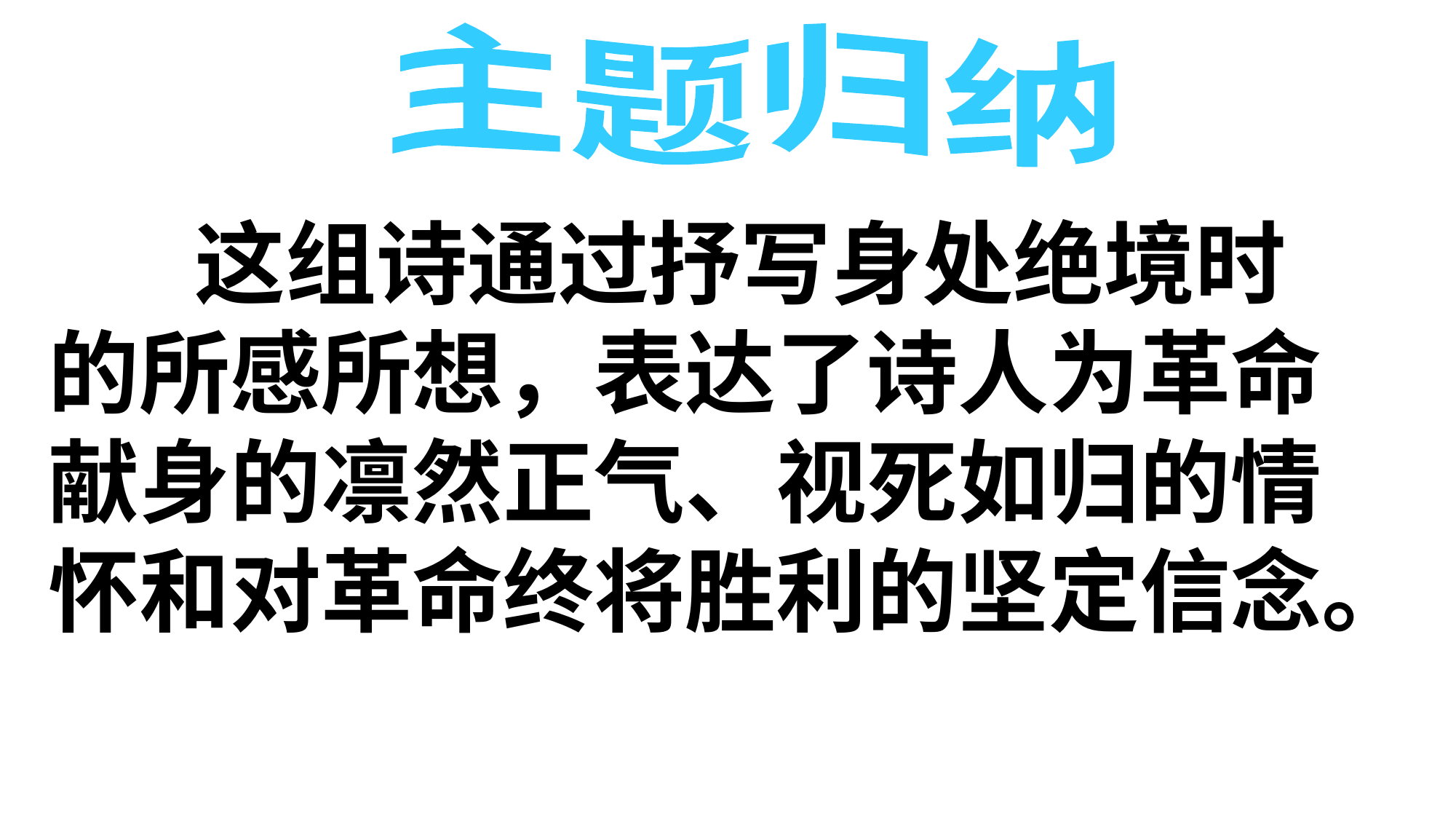

主题归纳
      这组诗通过抒写身处绝境时的所感所想，表达了诗人为革命献身的凛然正气、视死如归的情怀和对革命终将胜利的坚定信念。